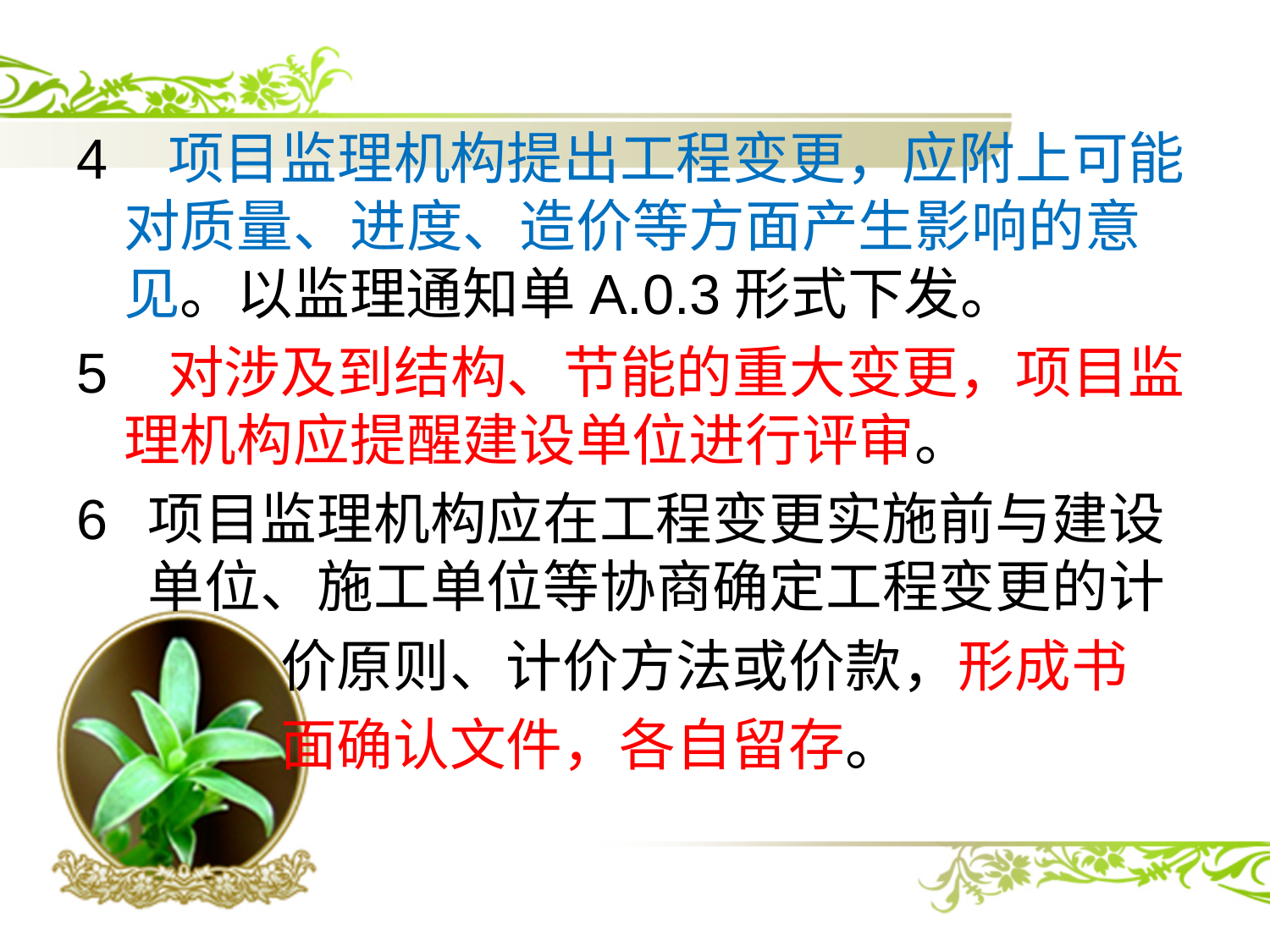

4   项目监理机构提出工程变更，应附上可能对质量、进度、造价等方面产生影响的意见。以监理通知单A.0.3形式下发。
5   对涉及到结构、节能的重大变更，项目监理机构应提醒建设单位进行评审。
项目监理机构应在工程变更实施前与建设单位、施工单位等协商确定工程变更的计
               价原则、计价方法或价款，形成书
               面确认文件，各自留存。